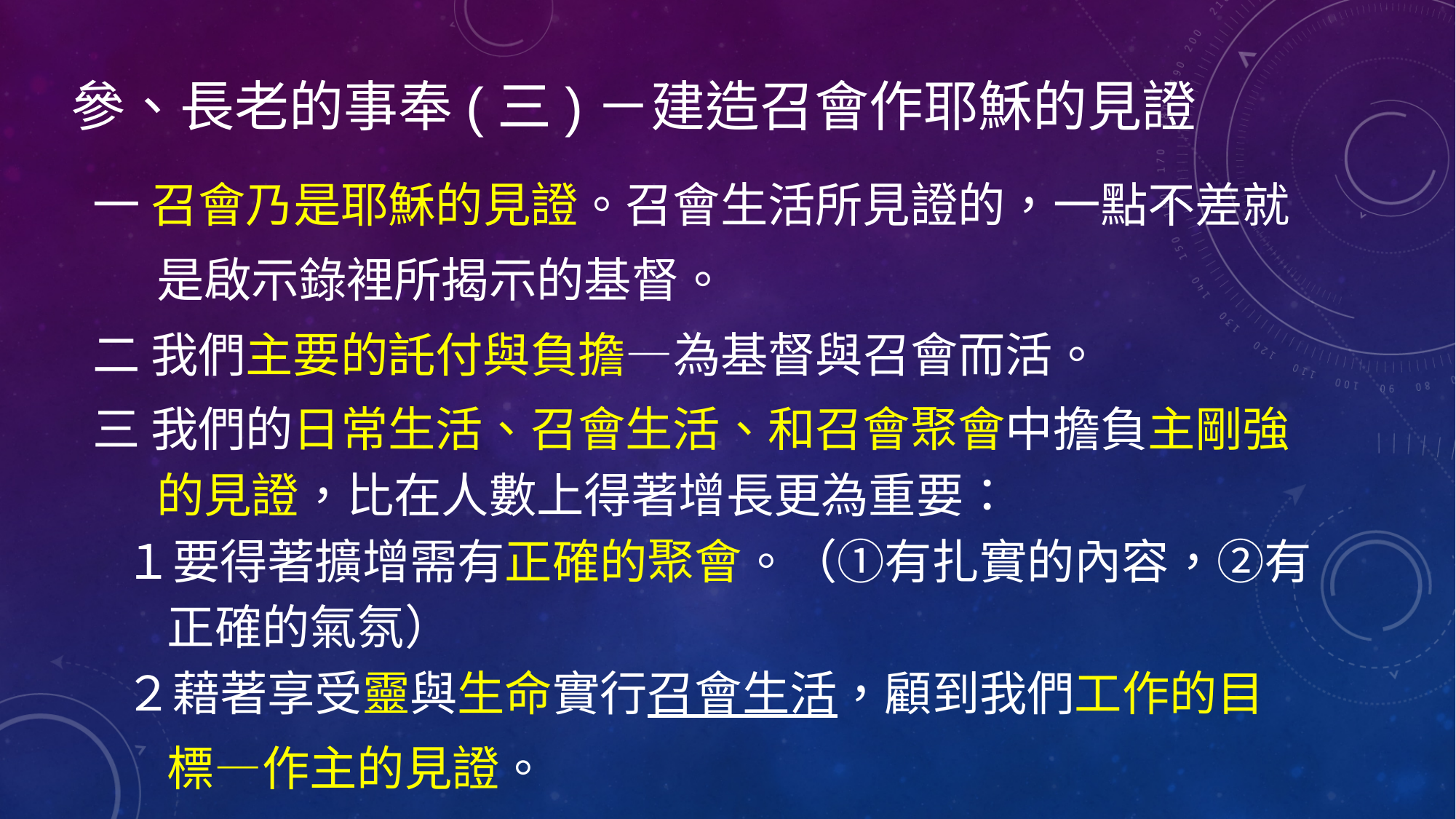

# 參、長老的事奉(三)－建造召會作耶穌的見證
一 召會乃是耶穌的見證。召會生活所見證的，一點不差就
     是啟示錄裡所揭示的基督。
二 我們主要的託付與負擔—為基督與召會而活。
三 我們的日常生活、召會生活、和召會聚會中擔負主剛強
     的見證，比在人數上得著增長更為重要：
  １要得著擴增需有正確的聚會。（①有扎實的內容，②有
      正確的氣氛）
  ２藉著享受靈與生命實行召會生活，顧到我們工作的目
      標—作主的見證。